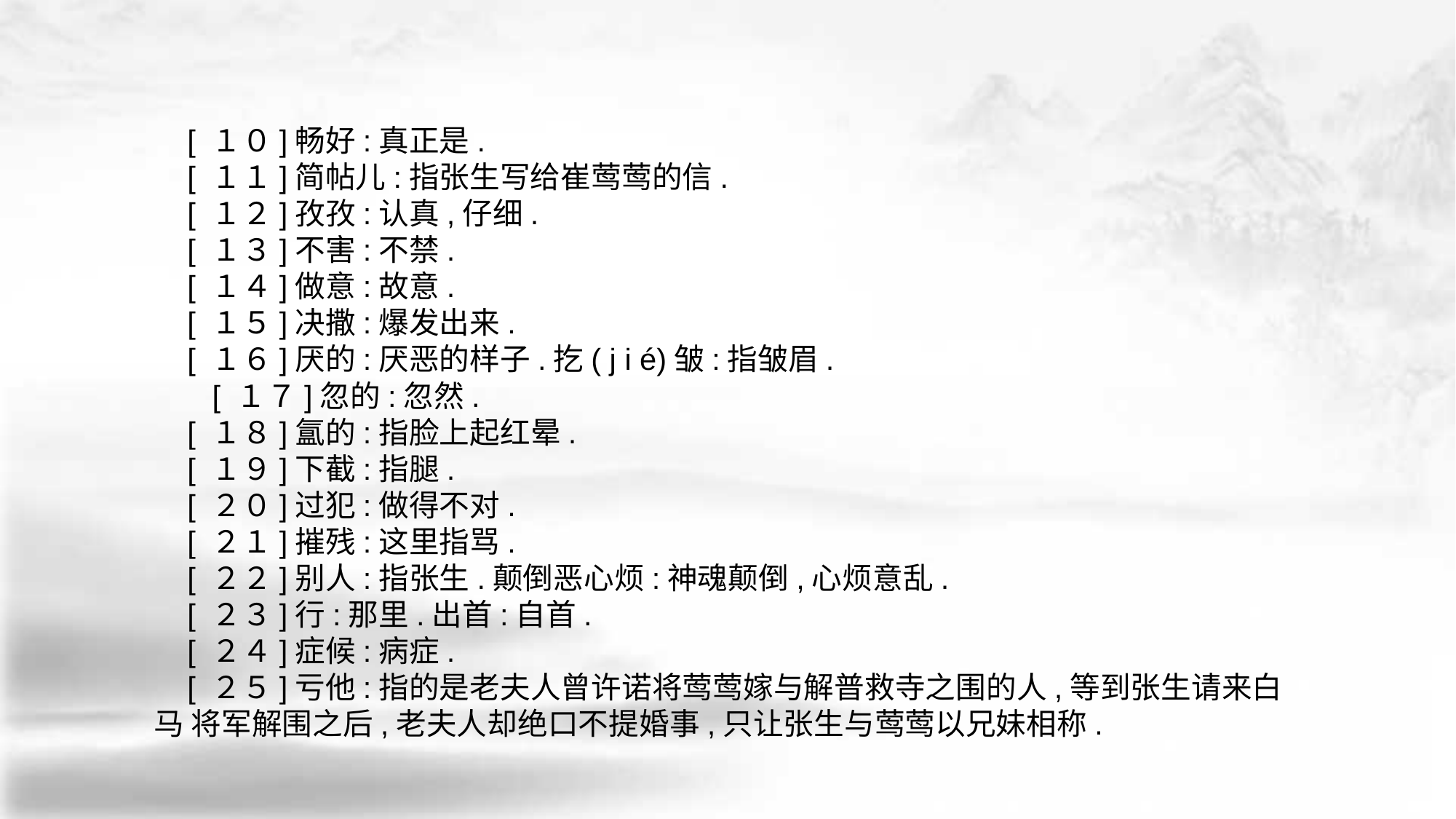

[ １０]畅好:真正是.
    [ １１]简帖儿:指张生写给崔莺莺的信.
    [ １２]孜孜:认真,仔细.
    [ １３]不害:不禁.
    [ １４]做意:故意.
    [ １５]决撒:爆发出来.
    [ １６]厌的:厌恶的样子.扢( j i é)皱:指皱眉.
  　[ １７]忽的:忽然.
    [ １８]氲的:指脸上起红晕.
    [ １９]下截:指腿.
    [ ２０]过犯:做得不对.
    [ ２１]摧残:这里指骂.
    [ ２２]别人:指张生.颠倒恶心烦:神魂颠倒,心烦意乱.
    [ ２３]行:那里.出首:自首.
    [ ２４]症候:病症.
    [ ２５]亏他:指的是老夫人曾许诺将莺莺嫁与解普救寺之围的人,等到张生请来白马 将军解围之后,老夫人却绝口不提婚事,只让张生与莺莺以兄妹相称.